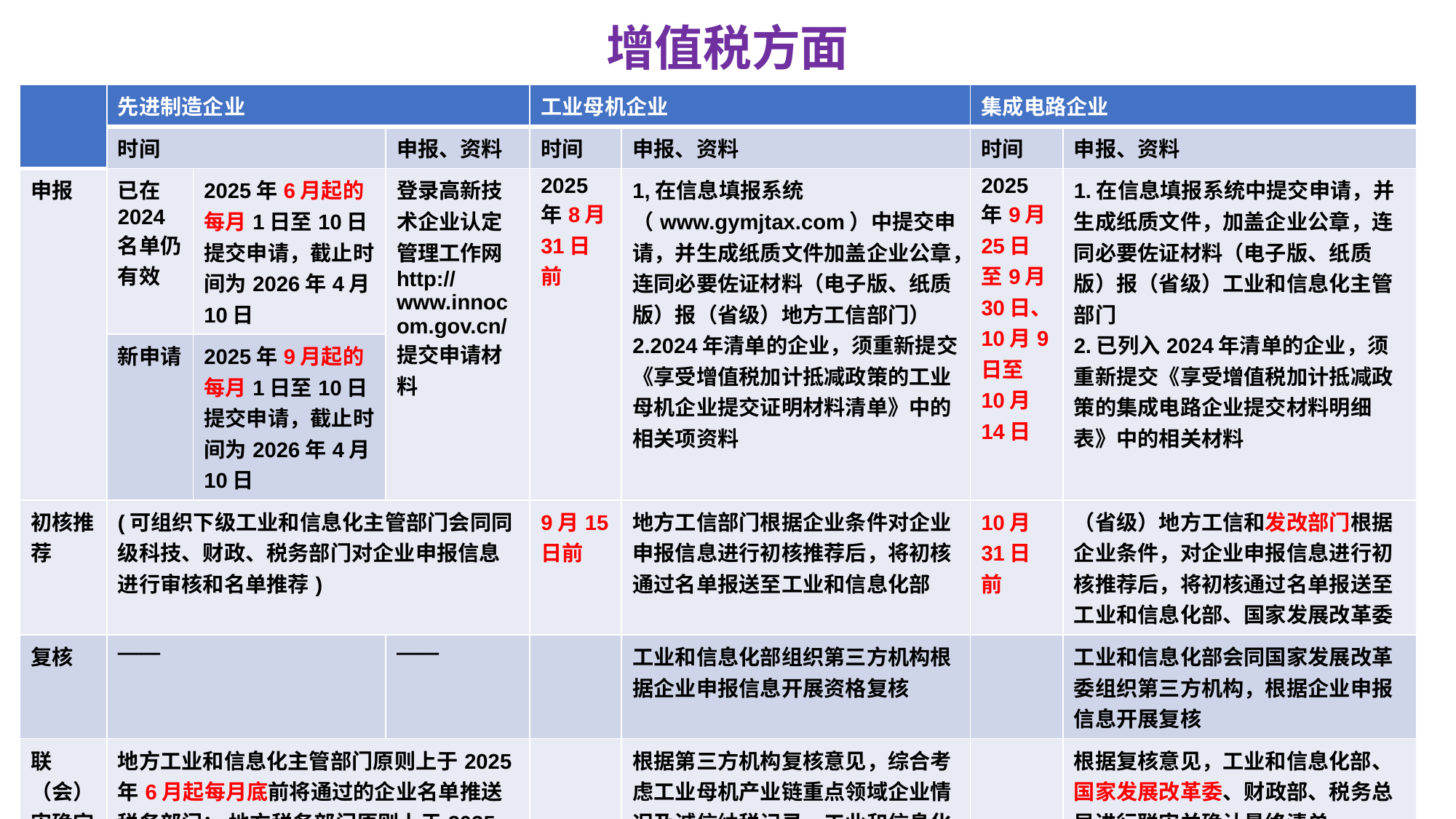

# 增值税方面
|  | 先进制造企业 |  |  | 工业母机企业 |  | 集成电路企业 |  |
| --- | --- | --- | --- | --- | --- | --- | --- |
|  | 时间 |  | 申报、资料 | 时间 | 申报、资料 | 时间 | 申报、资料 |
| 申报 | 已在2024名单仍有效 | 2025年6月起的每月1日至10日提交申请，截止时间为2026年4月10日 | 登录高新技术企业认定管理工作网http://www.innocom.gov.cn/提交申请材料 | 2025年8月31日前 | 1,在信息填报系统（www.gymjtax.com）中提交申请，并生成纸质文件加盖企业公章，连同必要佐证材料（电子版、纸质版）报（省级）地方工信部门） 2.2024年清单的企业，须重新提交《享受增值税加计抵减政策的工业母机企业提交证明材料清单》中的相关项资料 | 2025年9月25日至9月30日、10月9日至10月14日 | 1.在信息填报系统中提交申请，并生成纸质文件，加盖企业公章，连同必要佐证材料（电子版、纸质版）报（省级）工业和信息化主管部门 2.已列入2024年清单的企业，须重新提交《享受增值税加计抵减政策的集成电路企业提交材料明细表》中的相关材料 |
|  | 新申请 | 2025年9月起的每月1日至10日提交申请，截止时间为2026年4月10日 |  |  |  |  |  |
| 初核推荐 | (可组织下级工业和信息化主管部门会同同级科技、财政、税务部门对企业申报信息进行审核和名单推荐) |  |  | 9月15日前 | 地方工信部门根据企业条件对企业申报信息进行初核推荐后，将初核通过名单报送至工业和信息化部 | 10月31日前 | （省级）地方工信和发改部门根据企业条件，对企业申报信息进行初核推荐后，将初核通过名单报送至工业和信息化部、国家发展改革委 |
| 复核 | —— |  | —— |  | 工业和信息化部组织第三方机构根据企业申报信息开展资格复核 |  | 工业和信息化部会同国家发展改革委组织第三方机构，根据企业申报信息开展复核 |
| 联（会）审确定 | 地方工业和信息化主管部门原则上于2025年6月起每月底前将通过的企业名单推送税务部门； 地方税务部门原则上于2025年7月起每月底前将政策执行情况及减税成效反馈地方工业和信息化主管部门 |  |  |  | 根据第三方机构复核意见，综合考虑工业母机产业链重点领域企业情况及诚信纳税记录，工业和信息化部、财政部、税务总局进行联审并确认最终清单 |  | 根据复核意见，工业和信息化部、国家发展改革委、财政部、税务总局进行联审并确认最终清单 |
| 查询清单 |  |  |  | 10月31日后 | 信息填报系统中查询是否被列入清单 | 11月30日后 | 信息填报系统中查询是否列入清单 |